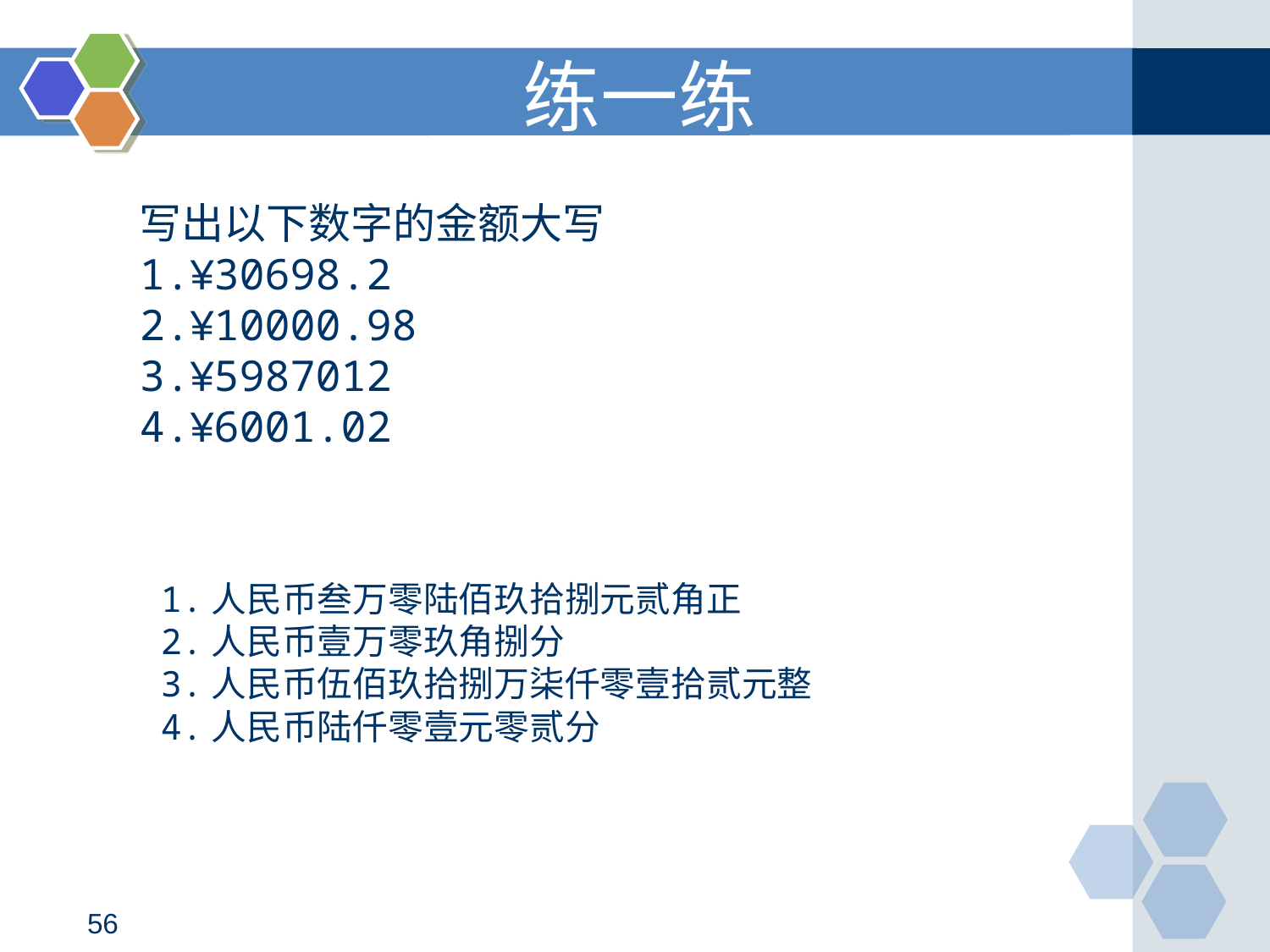

练一练
写出以下数字的金额大写
1.¥30698.2
2.¥10000.98
3.¥5987012
4.¥6001.02
1.人民币叁万零陆佰玖拾捌元贰角正
2.人民币壹万零玖角捌分
3.人民币伍佰玖拾捌万柒仟零壹拾贰元整
4.人民币陆仟零壹元零贰分